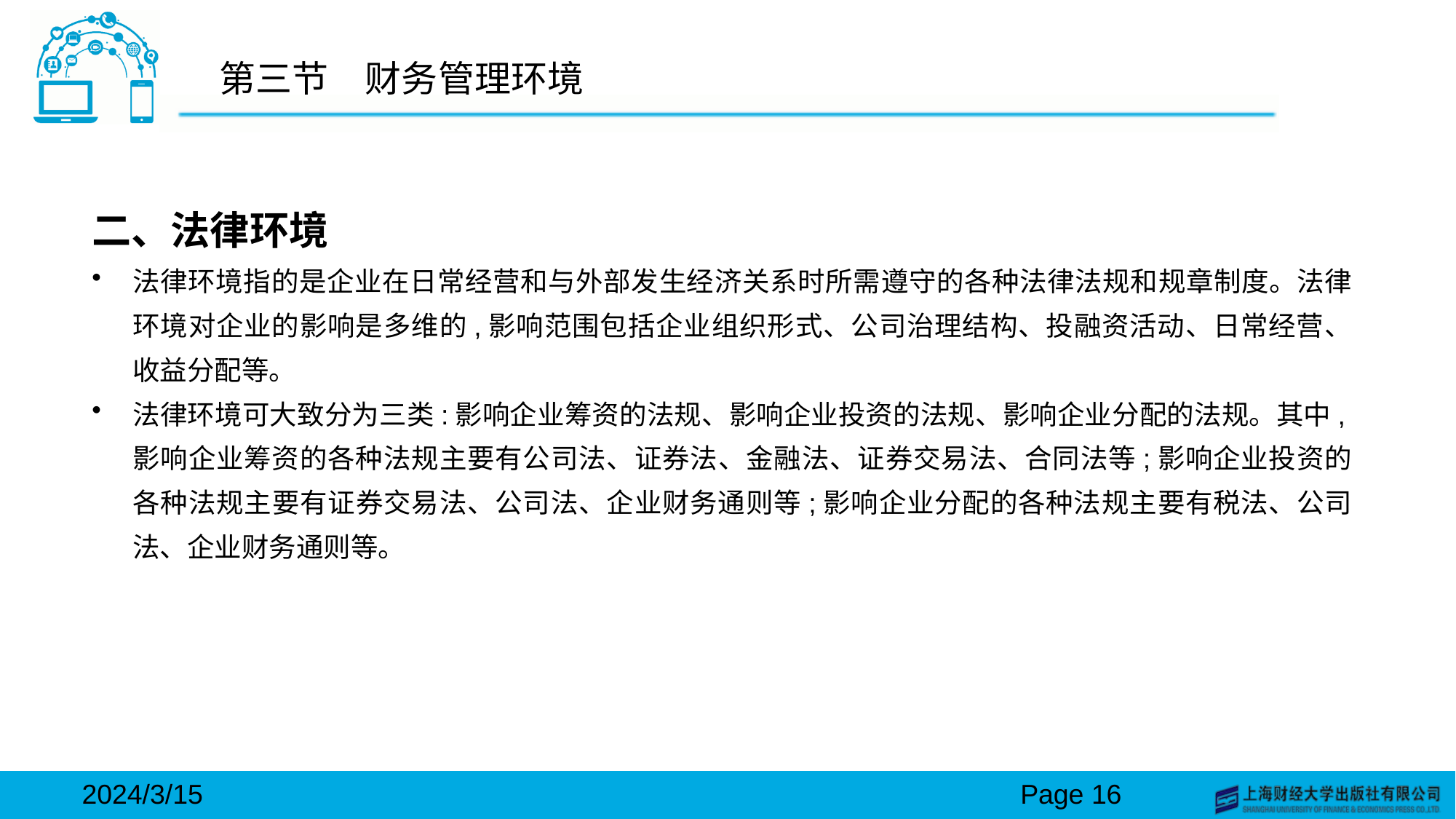

# 第三节　财务管理环境
二、法律环境
法律环境指的是企业在日常经营和与外部发生经济关系时所需遵守的各种法律法规和规章制度。法律环境对企业的影响是多维的,影响范围包括企业组织形式、公司治理结构、投融资活动、日常经营、收益分配等。
法律环境可大致分为三类:影响企业筹资的法规、影响企业投资的法规、影响企业分配的法规。其中,影响企业筹资的各种法规主要有公司法、证券法、金融法、证券交易法、合同法等;影响企业投资的各种法规主要有证券交易法、公司法、企业财务通则等;影响企业分配的各种法规主要有税法、公司法、企业财务通则等。

2024/3/15
Page 16